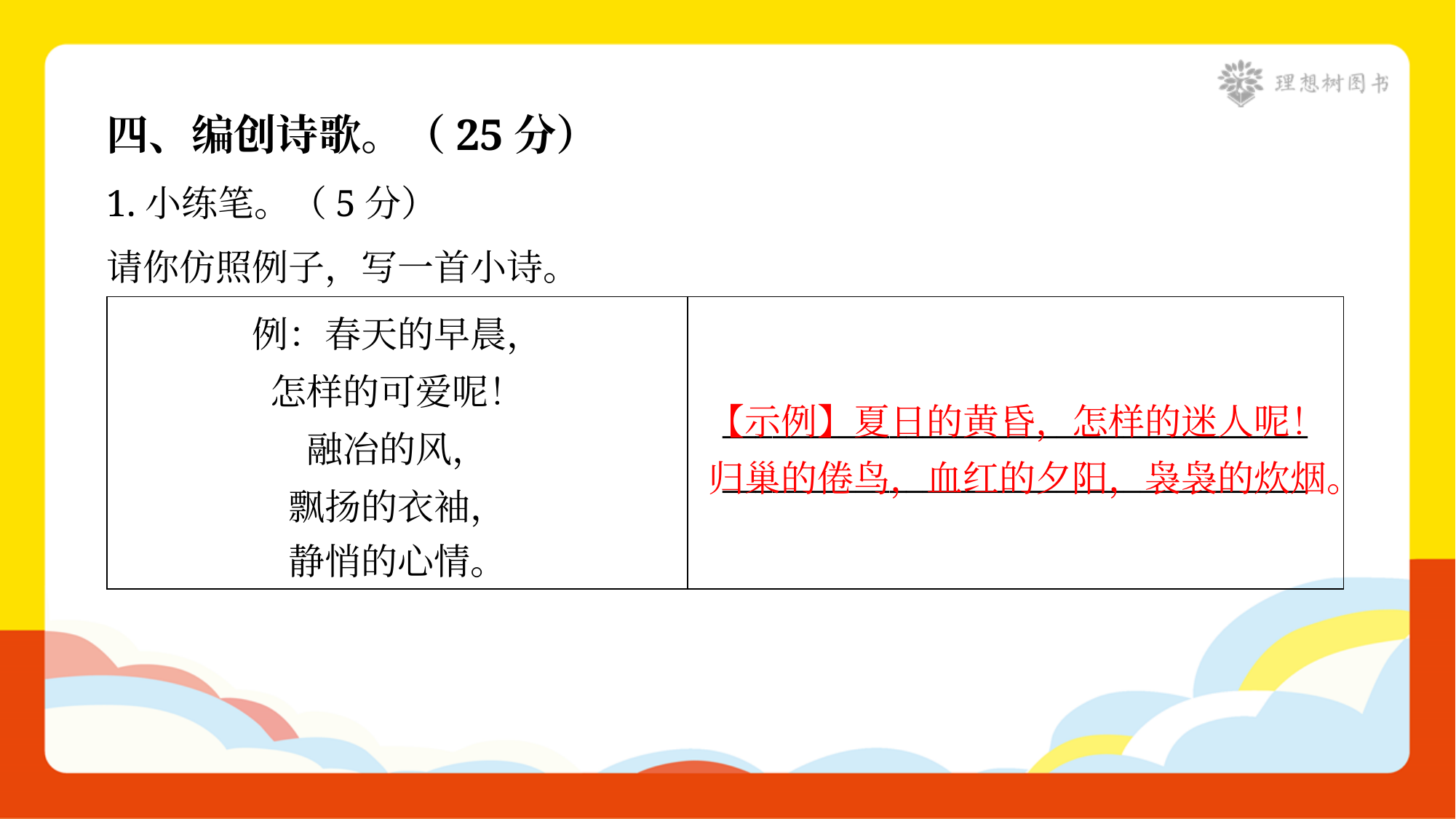

四、编创诗歌。（25分）
1.小练笔。（5分）
请你仿照例子，写一首小诗。
| 例：春天的早晨， 怎样的可爱呢！ 融冶的风， 飘扬的衣袖， 静悄的心情。 | \_\_\_\_\_\_\_\_\_\_\_\_\_\_\_\_\_\_\_\_\_\_\_\_\_\_\_\_\_\_\_\_\_\_\_ \_\_\_\_\_\_\_\_\_\_\_\_\_\_\_\_\_\_\_\_\_\_\_\_\_\_\_\_\_\_\_\_\_\_\_ |
| --- | --- |
【示例】夏日的黄昏，怎样的迷人呢！归巢的倦鸟，血红的夕阳，袅袅的炊烟。